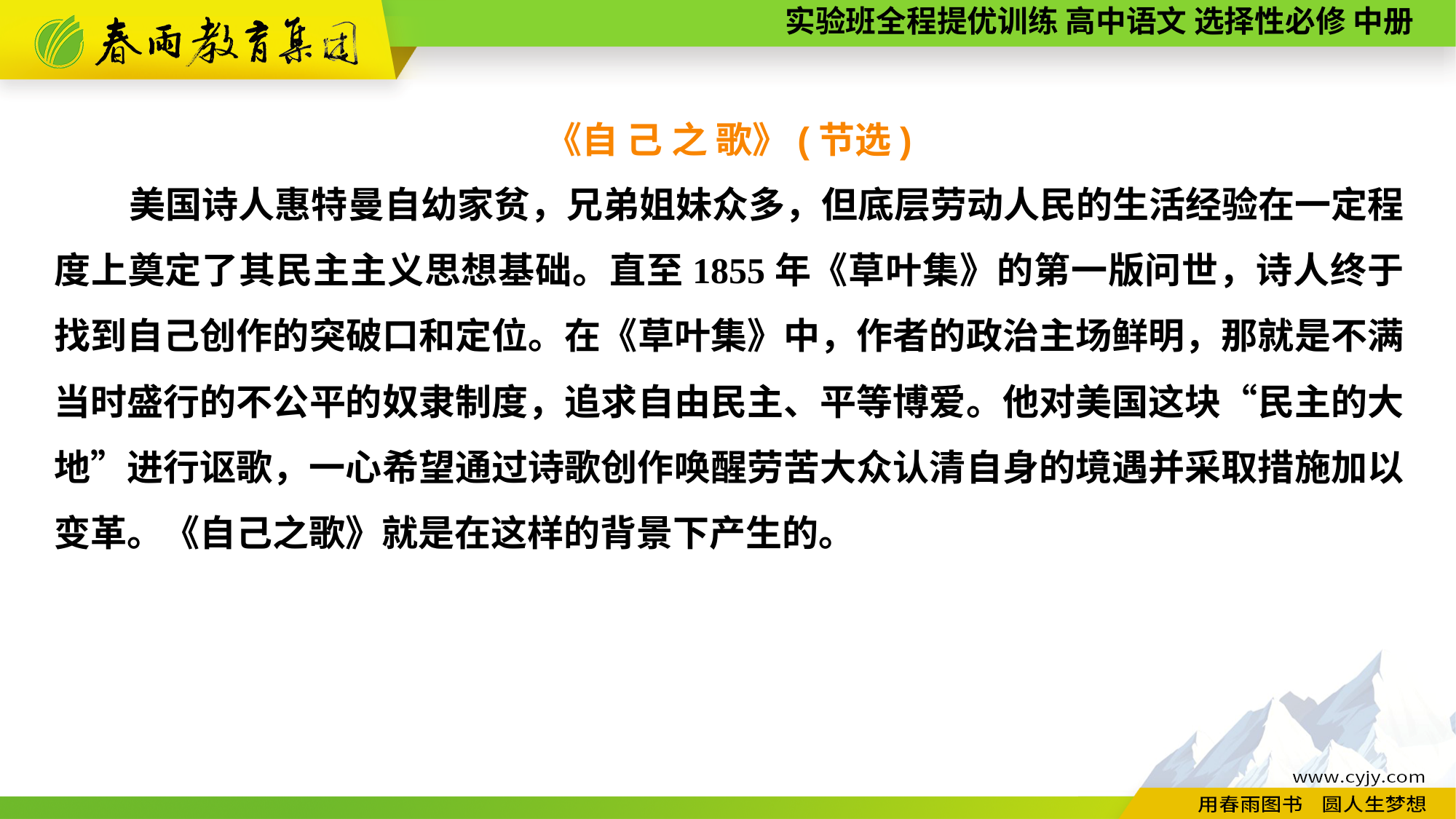

《自 己 之 歌》(节选)
美国诗人惠特曼自幼家贫，兄弟姐妹众多，但底层劳动人民的生活经验在一定程度上奠定了其民主主义思想基础。直至1855年《草叶集》的第一版问世，诗人终于找到自己创作的突破口和定位。在《草叶集》中，作者的政治主场鲜明，那就是不满当时盛行的不公平的奴隶制度，追求自由民主、平等博爱。他对美国这块“民主的大地”进行讴歌，一心希望通过诗歌创作唤醒劳苦大众认清自身的境遇并采取措施加以变革。《自己之歌》就是在这样的背景下产生的。